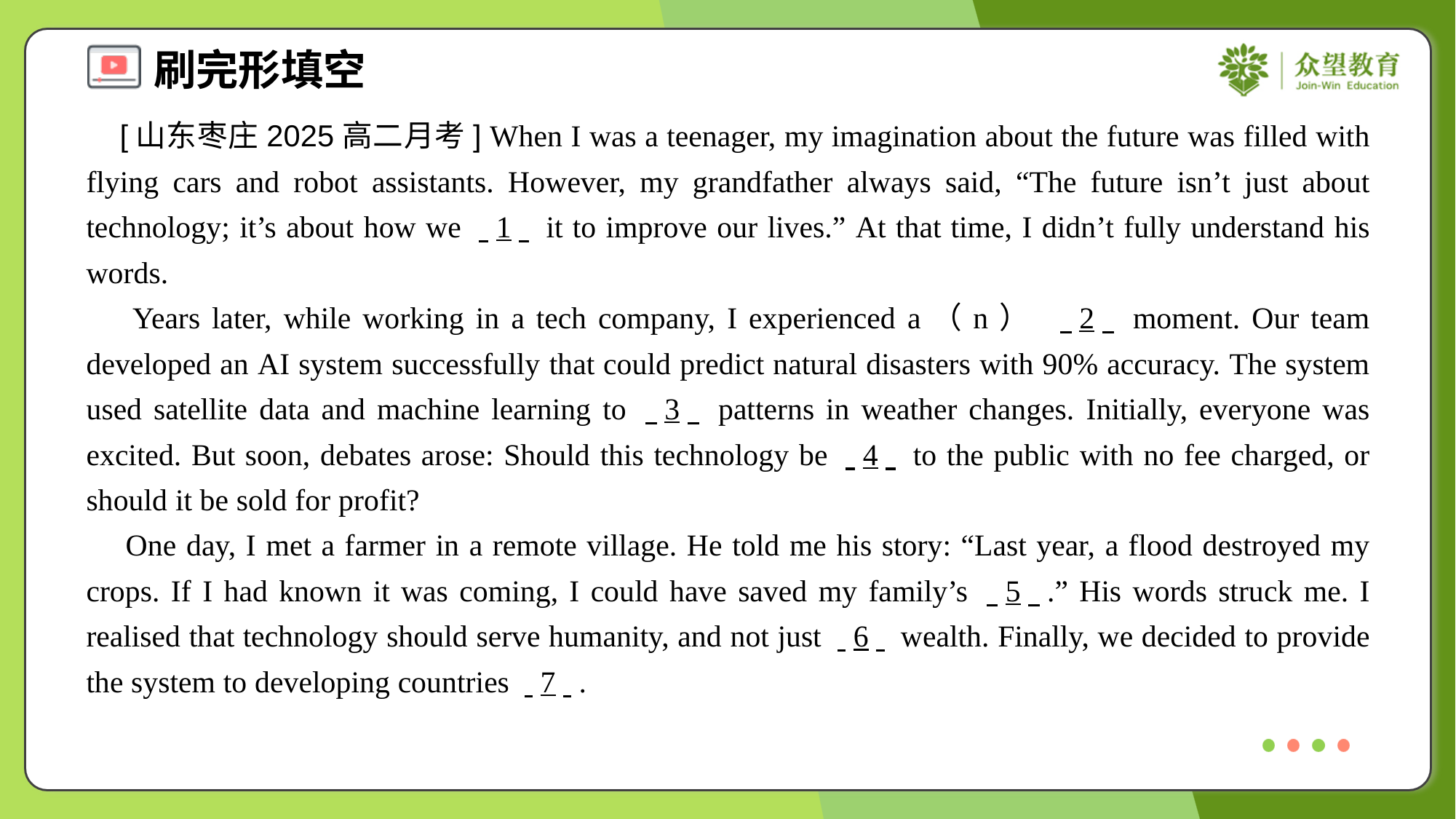

[山东枣庄2025高二月考] When I was a teenager, my imagination about the future was filled with flying cars and robot assistants. However, my grandfather always said, “The future isn’t just about technology; it’s about how we . .1. . it to improve our lives.” At that time, I didn’t fully understand his words.
    Years later, while working in a tech company, I experienced a（n） . .2. . moment. Our team developed an AI system successfully that could predict natural disasters with 90% accuracy. The system used satellite data and machine learning to . .3. . patterns in weather changes. Initially, everyone was excited. But soon, debates arose: Should this technology be . .4. . to the public with no fee charged, or should it be sold for profit?
    One day, I met a farmer in a remote village. He told me his story: “Last year, a flood destroyed my crops. If I had known it was coming, I could have saved my family’s . .5. ..” His words struck me. I realised that technology should serve humanity, and not just . .6. . wealth. Finally, we decided to provide the system to developing countries . .7. ..